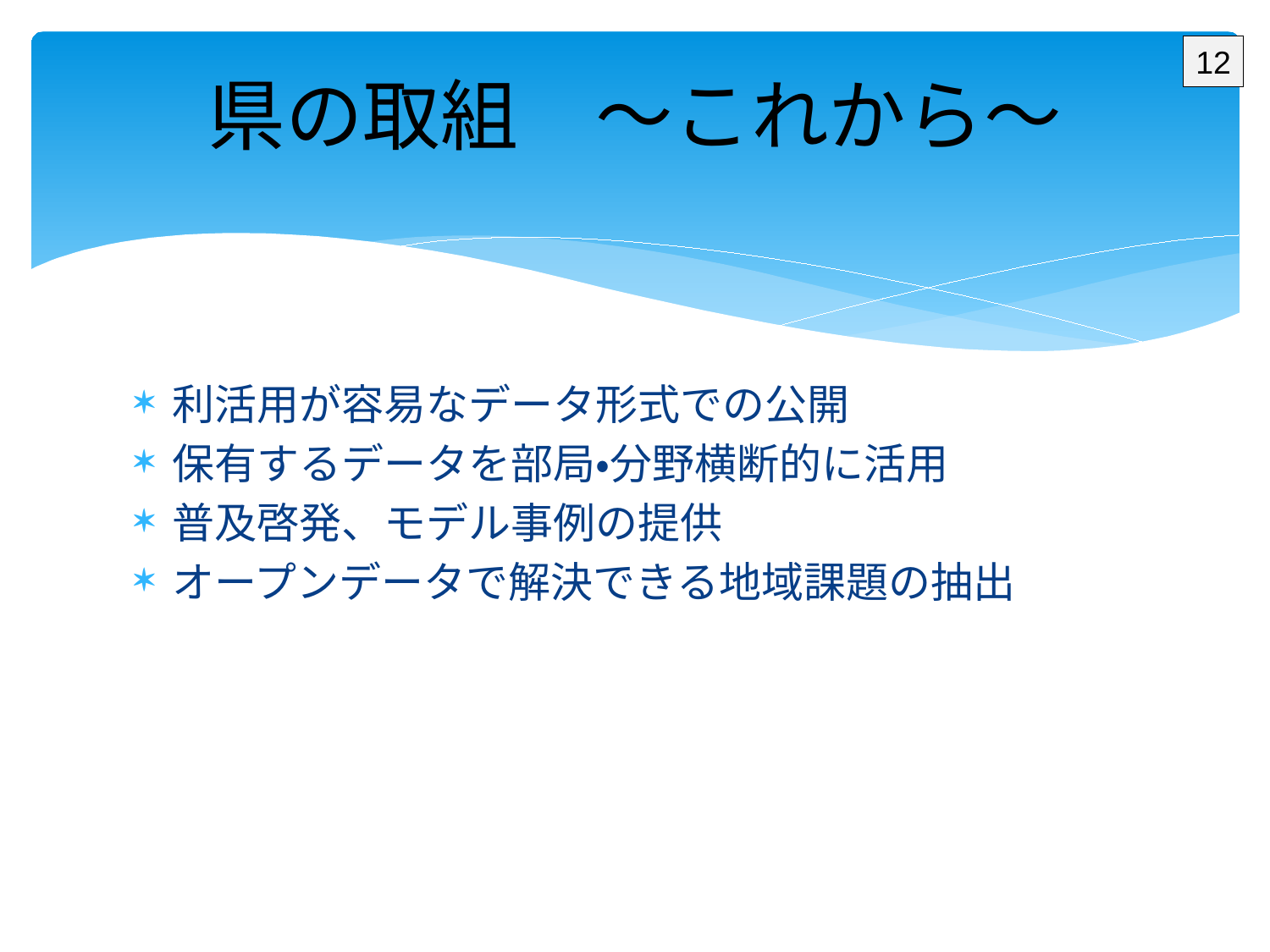

# 県の取組　～これから～
12
利活用が容易なデータ形式での公開
保有するデータを部局・分野横断的に活用
普及啓発、モデル事例の提供
オープンデータで解決できる地域課題の抽出